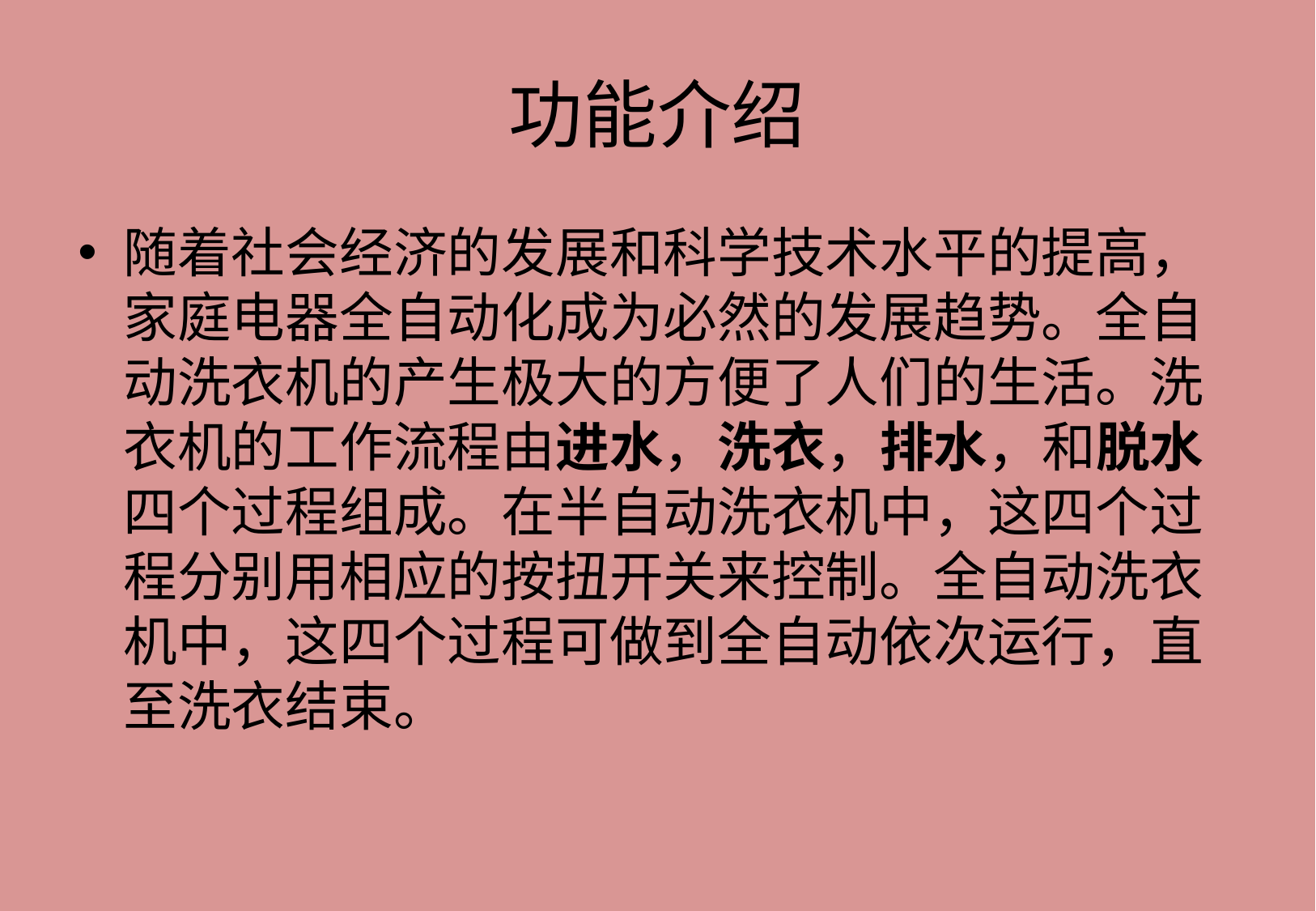

# 功能介绍
随着社会经济的发展和科学技术水平的提高，家庭电器全自动化成为必然的发展趋势。全自动洗衣机的产生极大的方便了人们的生活。洗衣机的工作流程由进水，洗衣，排水，和脱水四个过程组成。在半自动洗衣机中，这四个过程分别用相应的按扭开关来控制。全自动洗衣机中，这四个过程可做到全自动依次运行，直至洗衣结束。